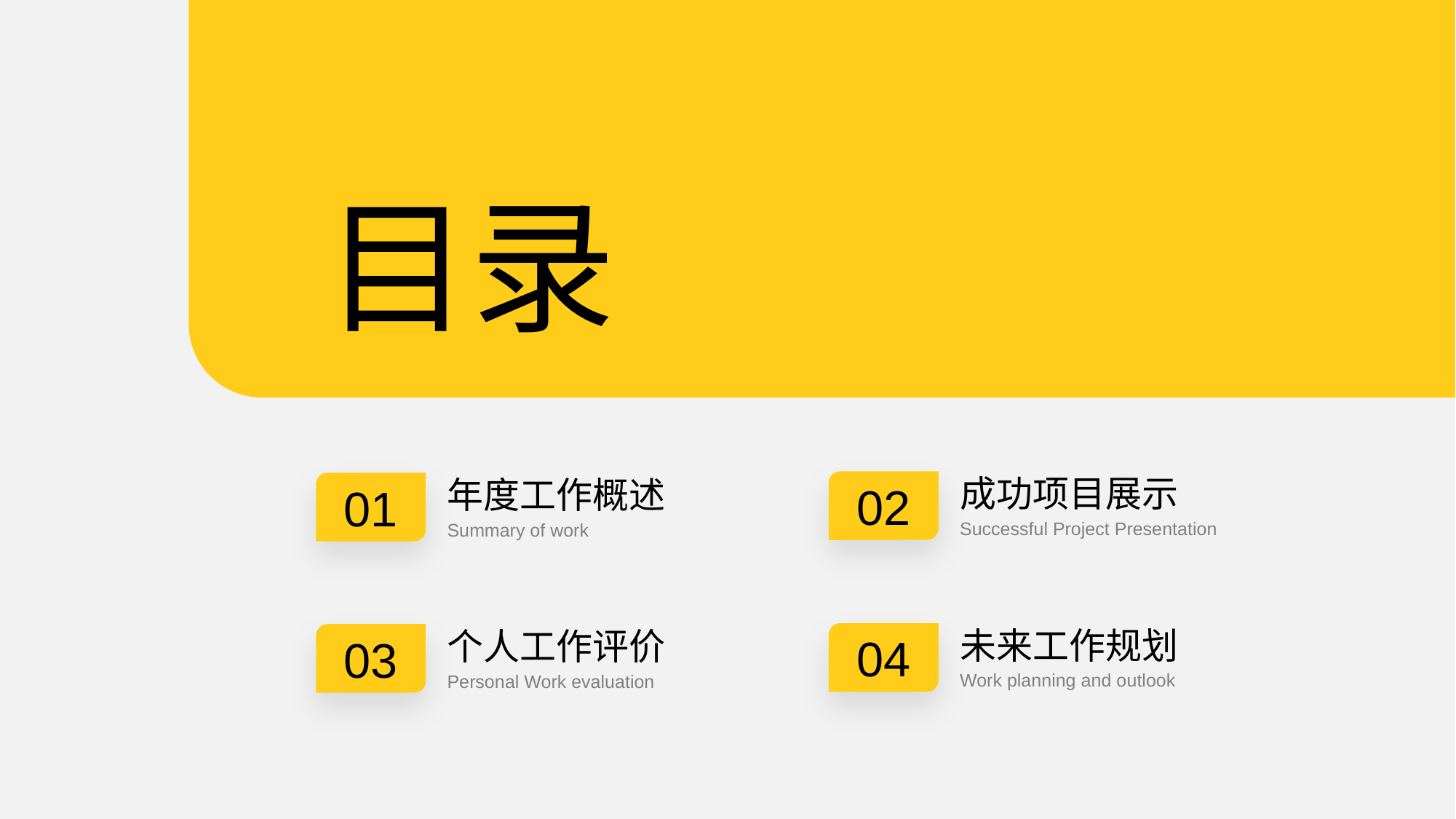

目录
成功项目展示
02
年度工作概述
01
Successful Project Presentation
Summary of work
未来工作规划
个人工作评价
04
03
Work planning and outlook
Personal Work evaluation